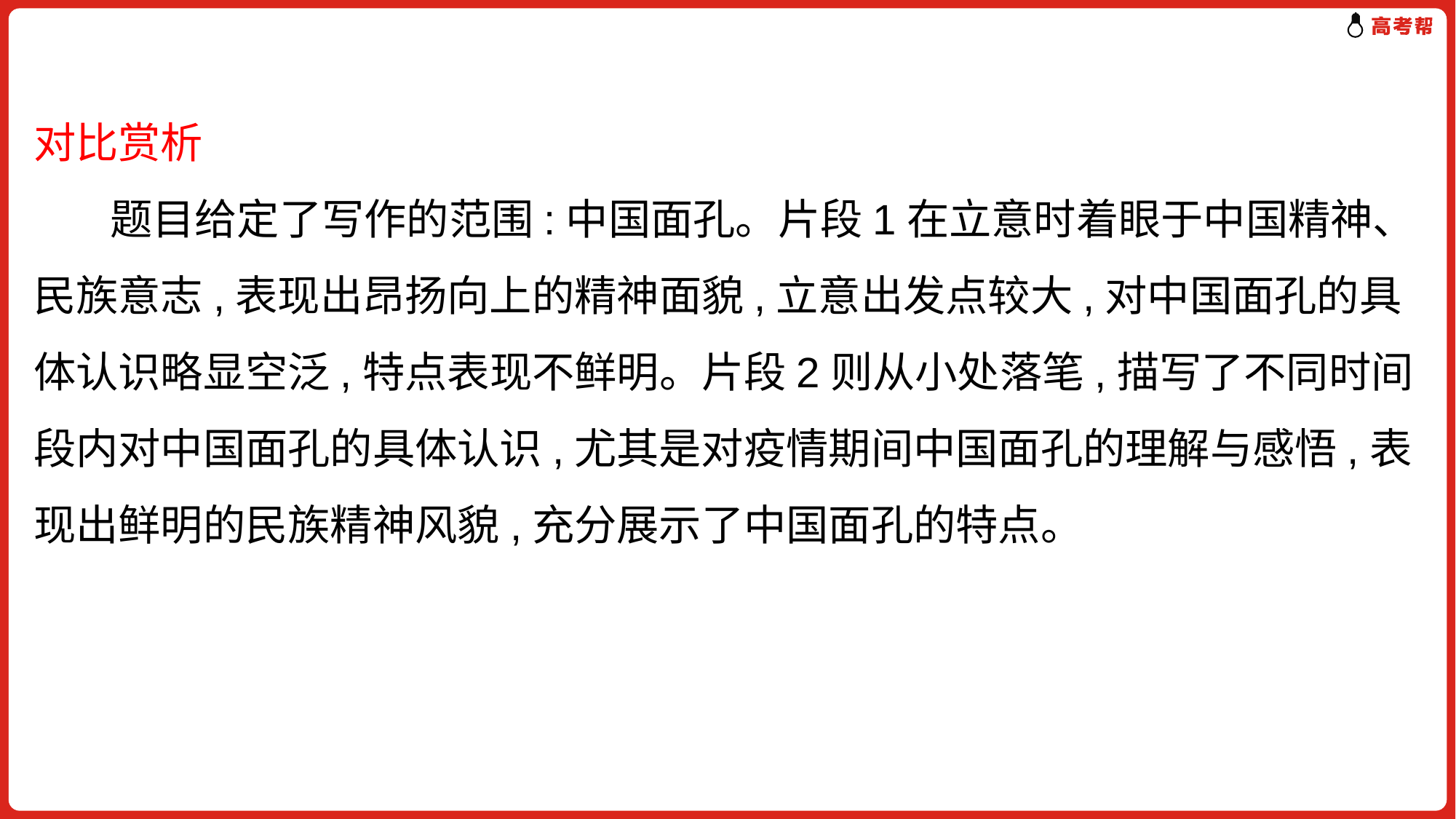

对比赏析
       题目给定了写作的范围:中国面孔。片段1在立意时着眼于中国精神、民族意志,表现出昂扬向上的精神面貌,立意出发点较大,对中国面孔的具体认识略显空泛,特点表现不鲜明。片段2则从小处落笔,描写了不同时间段内对中国面孔的具体认识,尤其是对疫情期间中国面孔的理解与感悟,表现出鲜明的民族精神风貌,充分展示了中国面孔的特点。